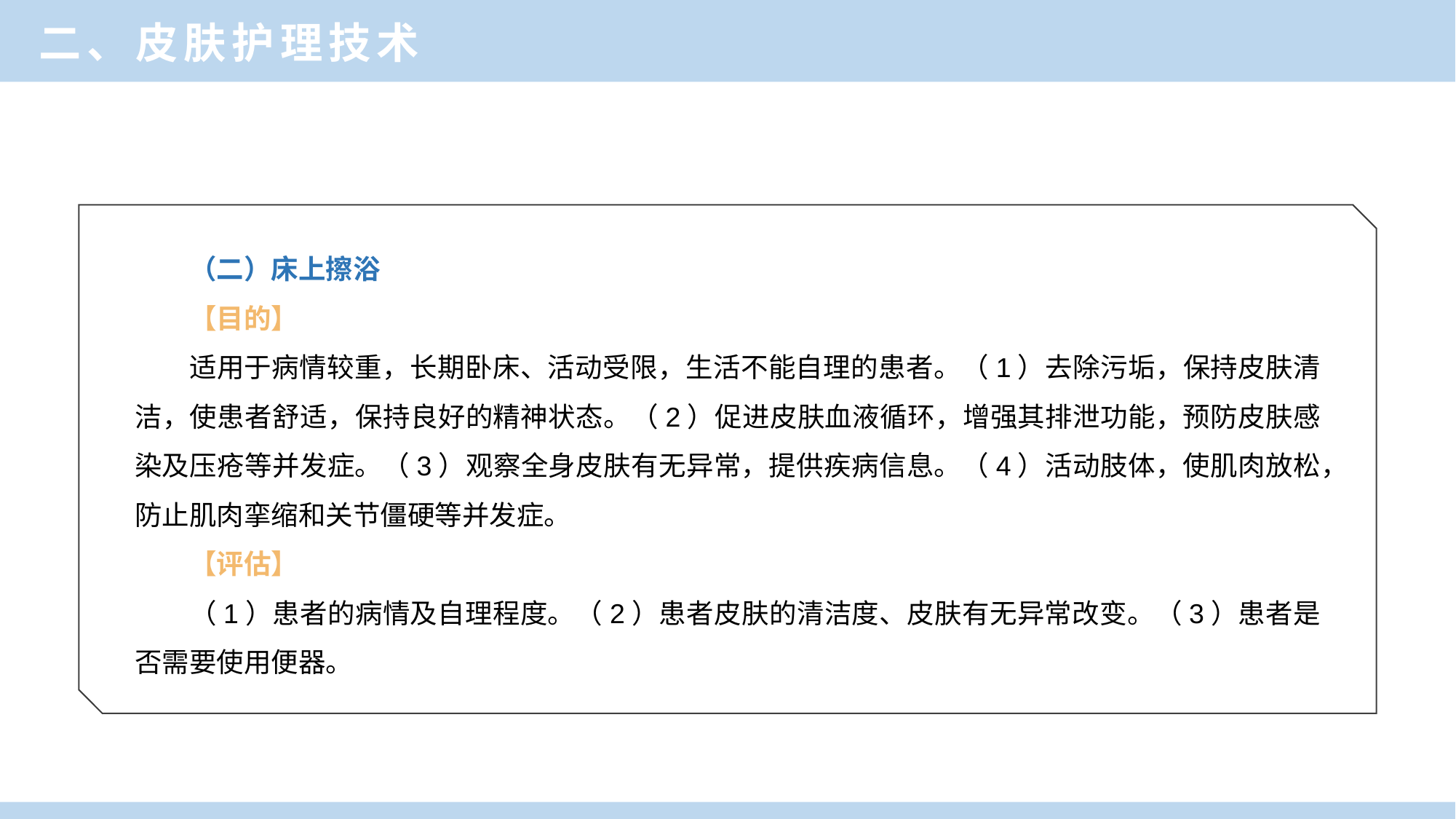

二、皮肤护理技术

（二）床上擦浴
【目的】
适用于病情较重，长期卧床、活动受限，生活不能自理的患者。（1）去除污垢，保持皮肤清洁，使患者舒适，保持良好的精神状态。（2）促进皮肤血液循环，增强其排泄功能，预防皮肤感染及压疮等并发症。（3）观察全身皮肤有无异常，提供疾病信息。（4）活动肢体，使肌肉放松，防止肌肉挛缩和关节僵硬等并发症。
【评估】
（1）患者的病情及自理程度。（2）患者皮肤的清洁度、皮肤有无异常改变。（3）患者是否需要使用便器。